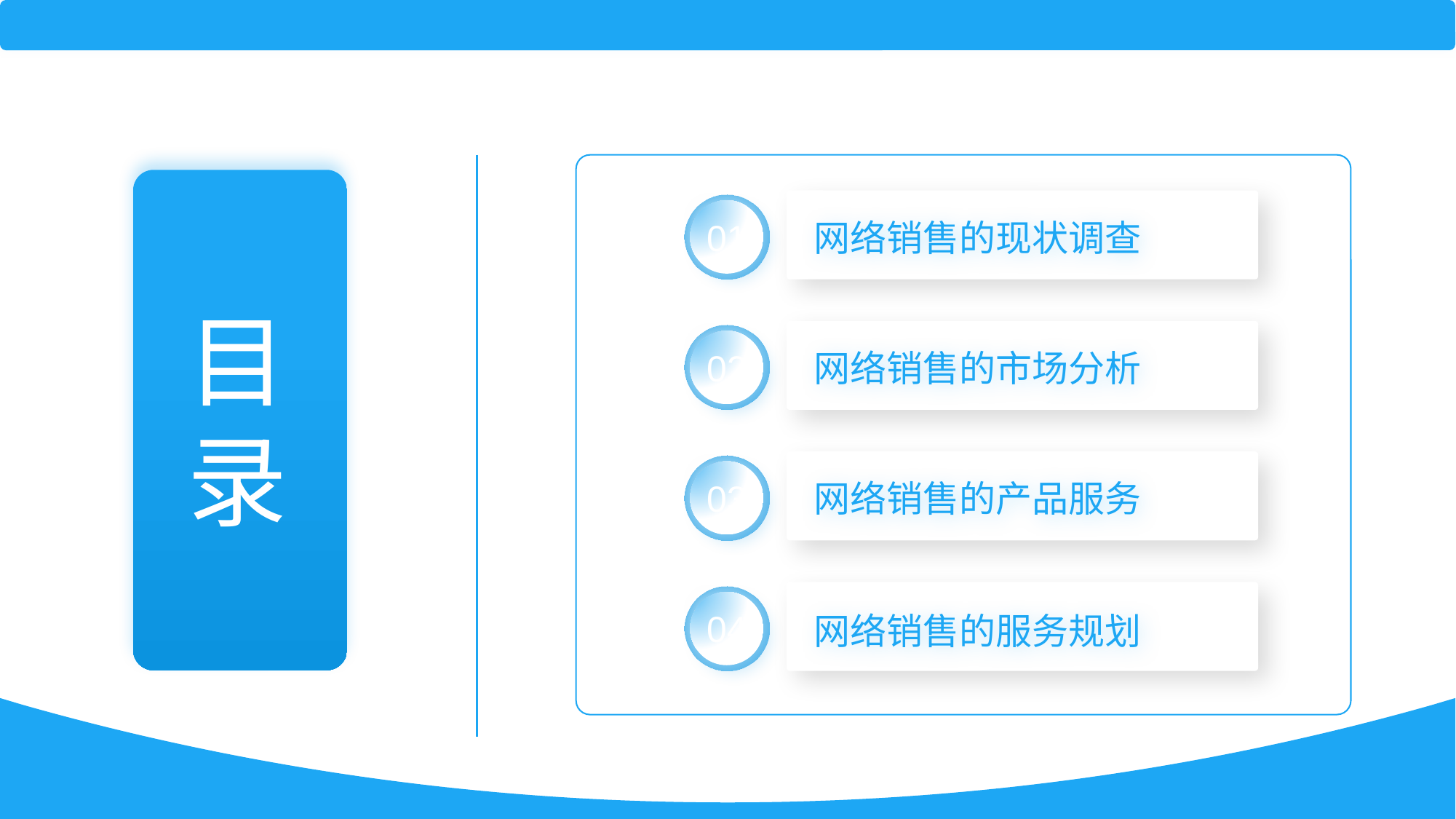

网络销售的现状调查
01
目录

02
网络销售的市场分析

03
网络销售的产品服务

04
网络销售的服务规划